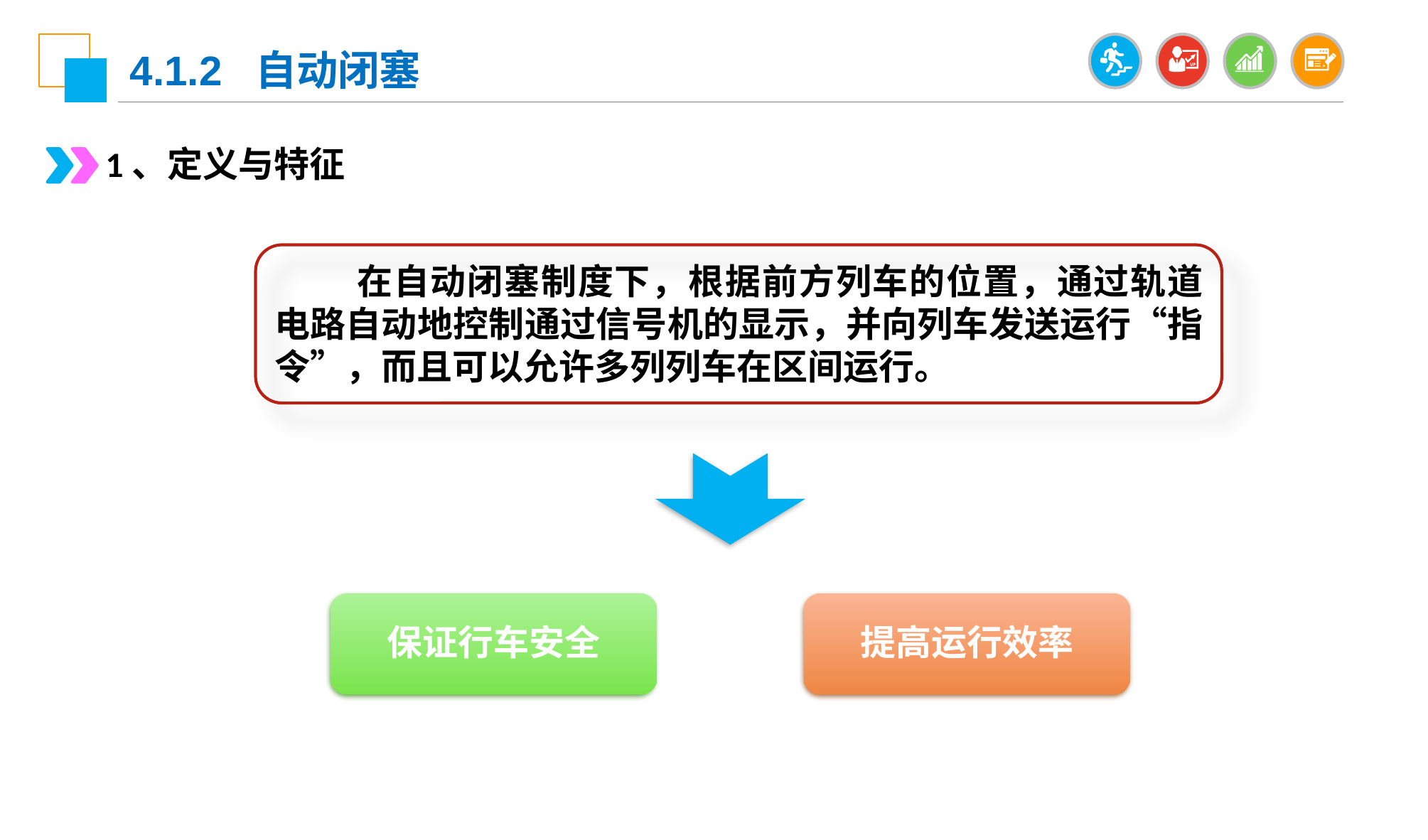

4.1.2  自动闭塞
1、定义与特征

    在自动闭塞制度下，根据前方列车的位置，通过轨道电路自动地控制通过信号机的显示，并向列车发送运行“指令”，而且可以允许多列列车在区间运行。

保证行车安全

提高运行效率